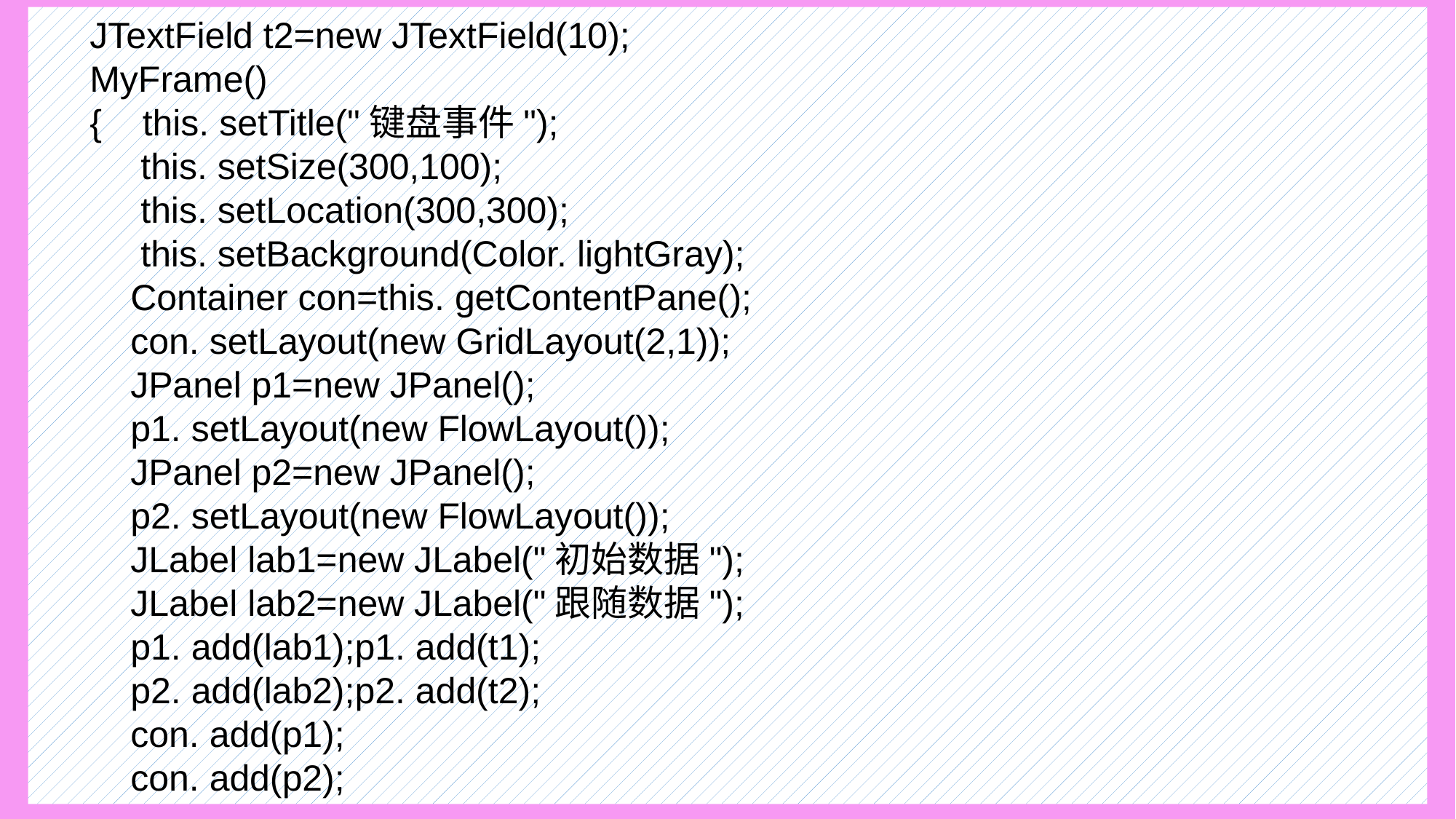

JTextField t2=new JTextField(10);
     MyFrame()
     {    this. setTitle("键盘事件");
          this. setSize(300,100);
          this. setLocation(300,300);
          this. setBackground(Color. lightGray);
         Container con=this. getContentPane();
         con. setLayout(new GridLayout(2,1));
         JPanel p1=new JPanel();
         p1. setLayout(new FlowLayout());
         JPanel p2=new JPanel();
         p2. setLayout(new FlowLayout());
         JLabel lab1=new JLabel("初始数据");
         JLabel lab2=new JLabel("跟随数据");
         p1. add(lab1);p1. add(t1);
         p2. add(lab2);p2. add(t2);
         con. add(p1);
         con. add(p2);